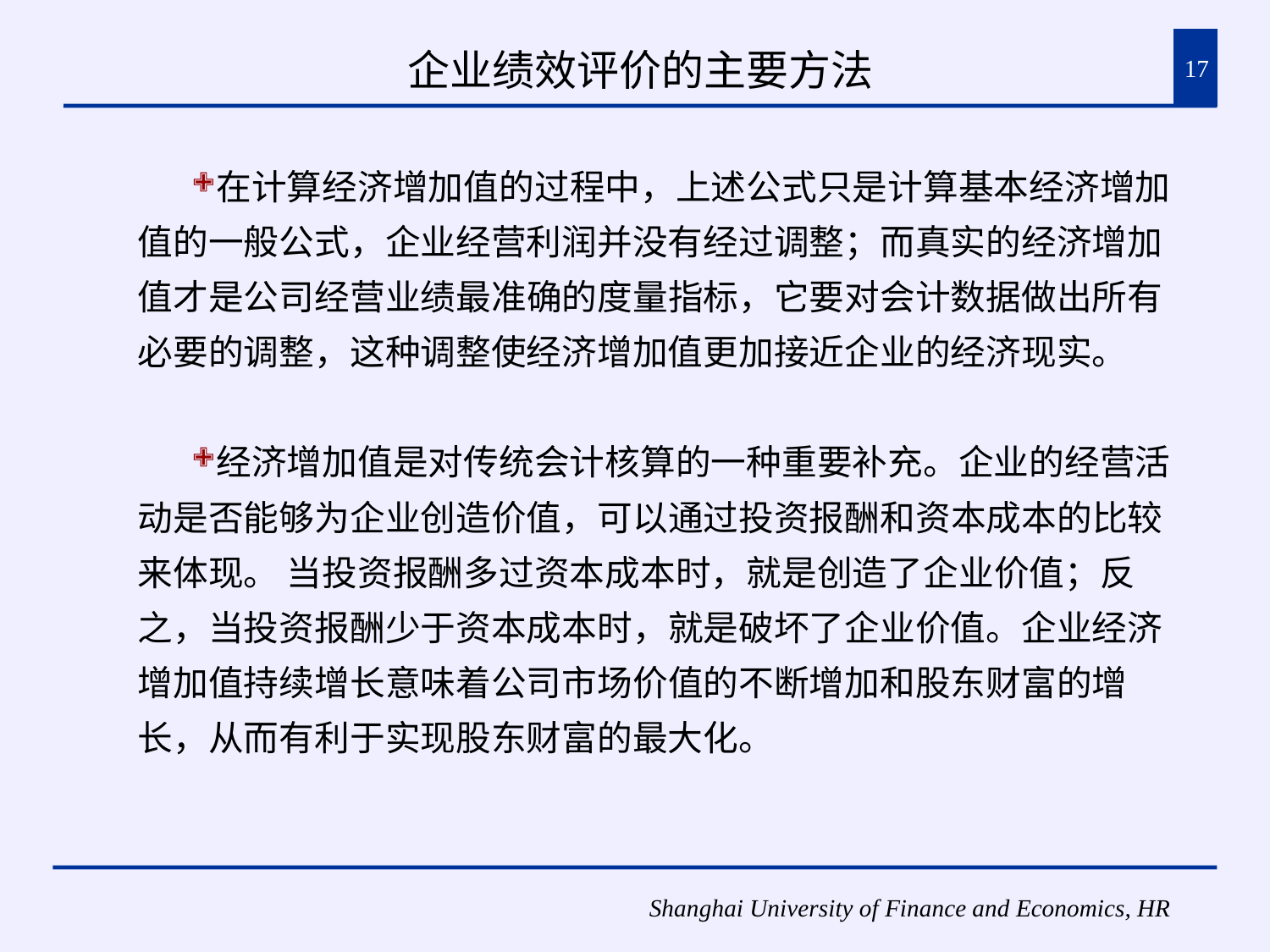

# 企业绩效评价的主要方法
17
在计算经济增加值的过程中，上述公式只是计算基本经济增加值的一般公式，企业经营利润并没有经过调整；而真实的经济增加值才是公司经营业绩最准确的度量指标，它要对会计数据做出所有必要的调整，这种调整使经济增加值更加接近企业的经济现实。

经济增加值是对传统会计核算的一种重要补充。企业的经营活动是否能够为企业创造价值，可以通过投资报酬和资本成本的比较来体现。 当投资报酬多过资本成本时，就是创造了企业价值；反之，当投资报酬少于资本成本时，就是破坏了企业价值。企业经济增加值持续增长意味着公司市场价值的不断增加和股东财富的增长，从而有利于实现股东财富的最大化。